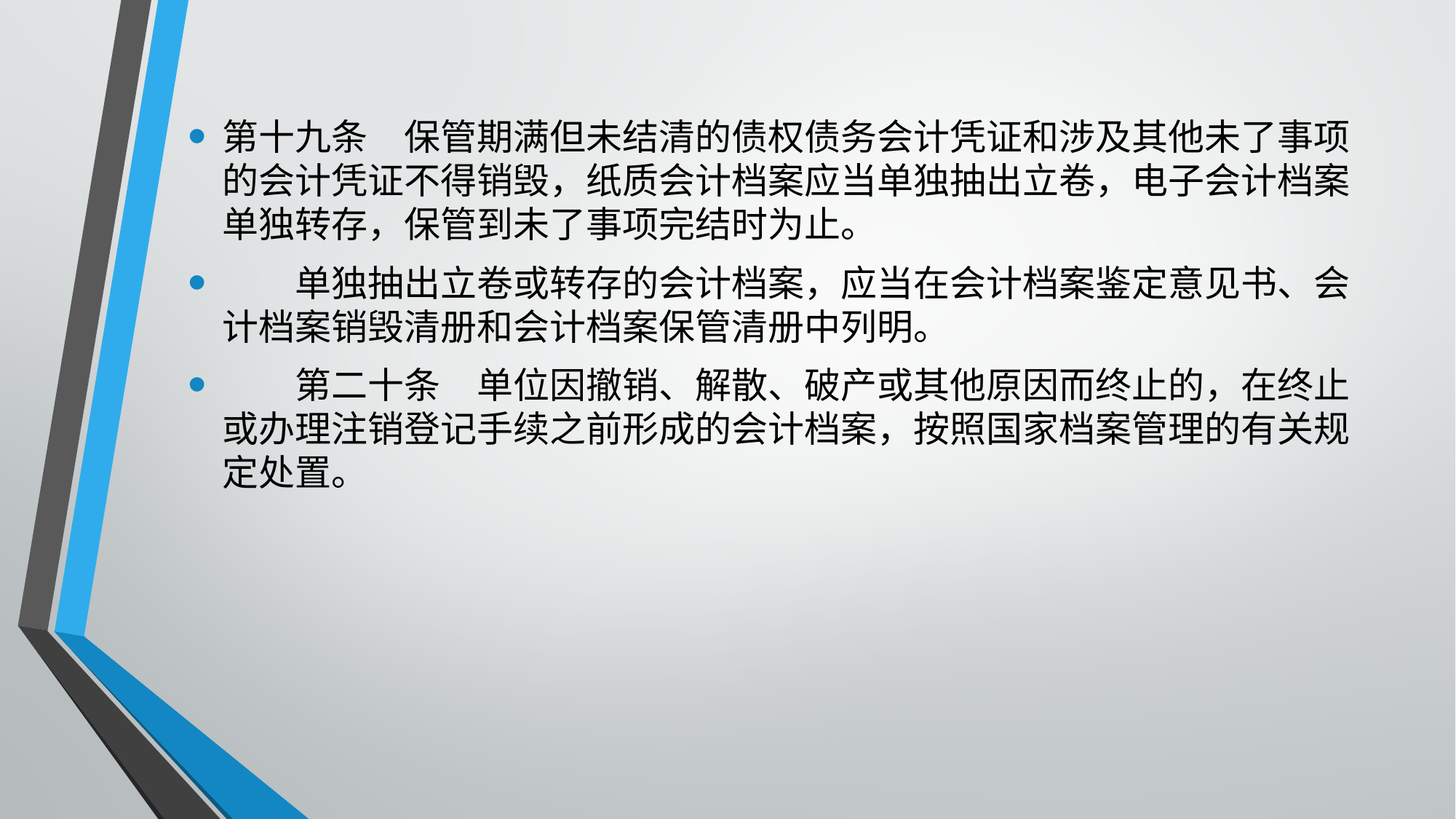

第十九条　保管期满但未结清的债权债务会计凭证和涉及其他未了事项的会计凭证不得销毁，纸质会计档案应当单独抽出立卷，电子会计档案单独转存，保管到未了事项完结时为止。
　　单独抽出立卷或转存的会计档案，应当在会计档案鉴定意见书、会计档案销毁清册和会计档案保管清册中列明。
　　第二十条　单位因撤销、解散、破产或其他原因而终止的，在终止或办理注销登记手续之前形成的会计档案，按照国家档案管理的有关规定处置。